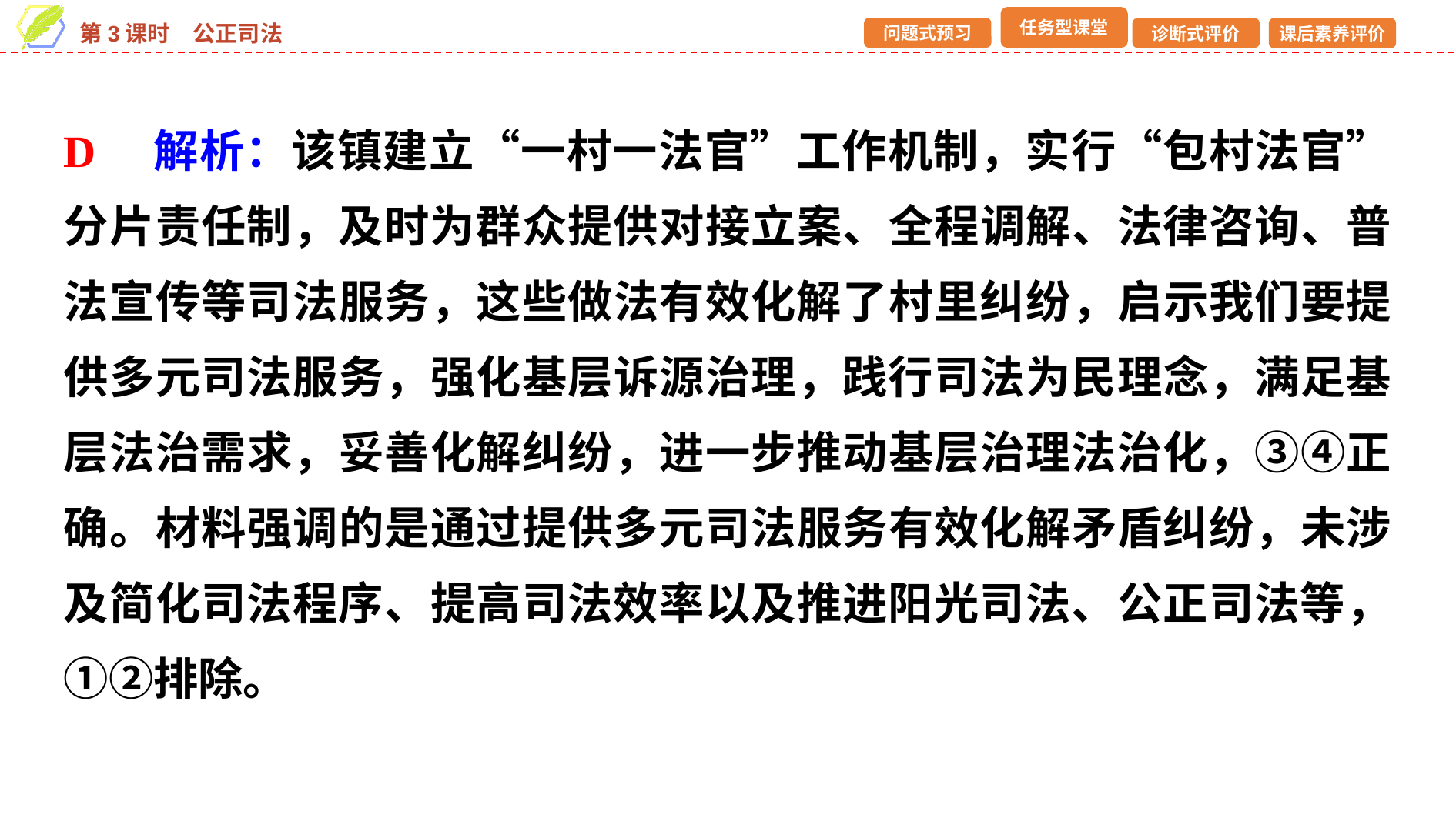

D　解析：该镇建立“一村一法官”工作机制，实行“包村法官”分片责任制，及时为群众提供对接立案、全程调解、法律咨询、普法宣传等司法服务，这些做法有效化解了村里纠纷，启示我们要提供多元司法服务，强化基层诉源治理，践行司法为民理念，满足基层法治需求，妥善化解纠纷，进一步推动基层治理法治化，③④正确。材料强调的是通过提供多元司法服务有效化解矛盾纠纷，未涉及简化司法程序、提高司法效率以及推进阳光司法、公正司法等，①②排除。